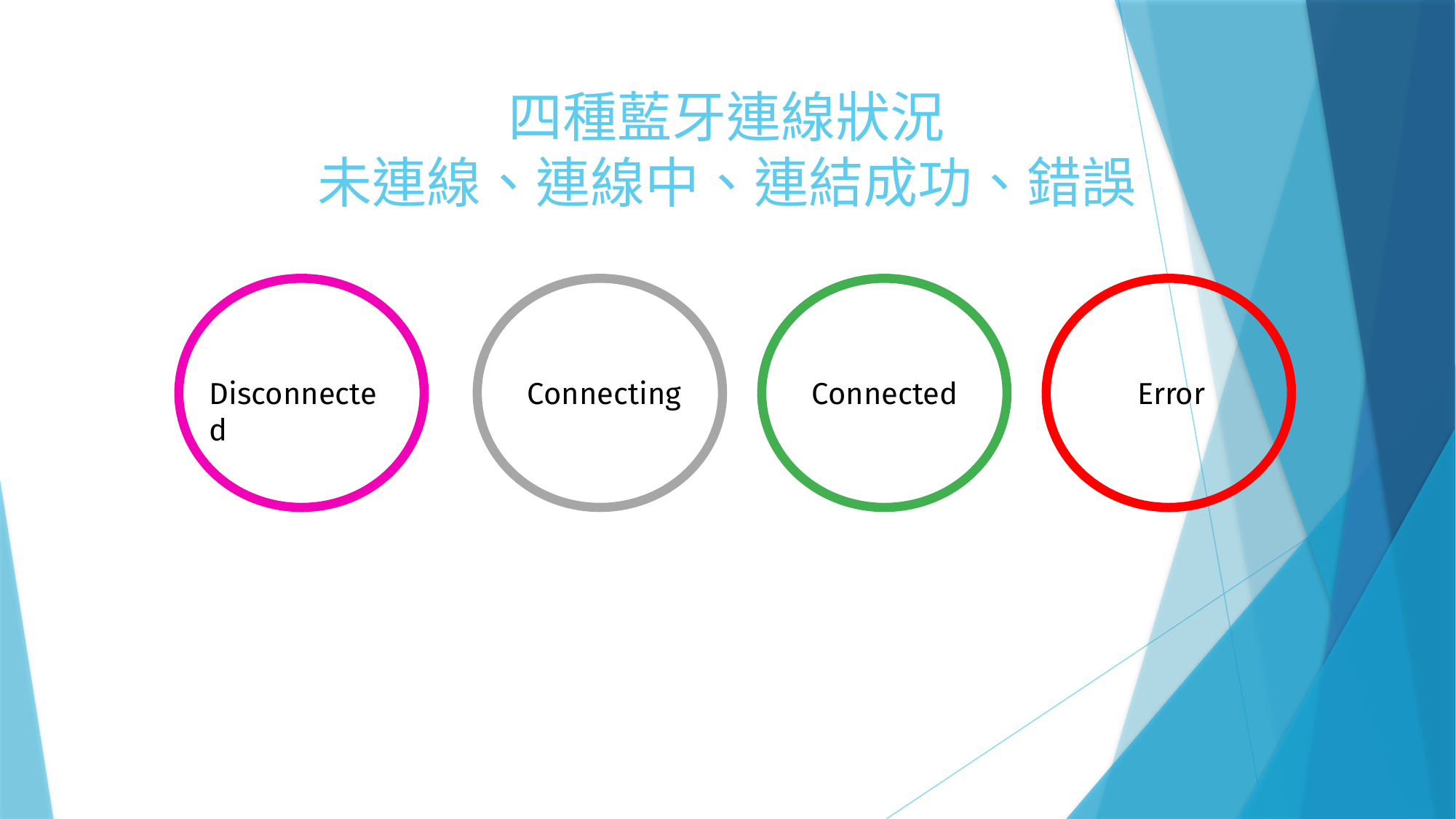

# 四種藍牙連線狀況 未連線、連線中、連結成功、錯誤

Disconnected
Connecting
Connected
Error